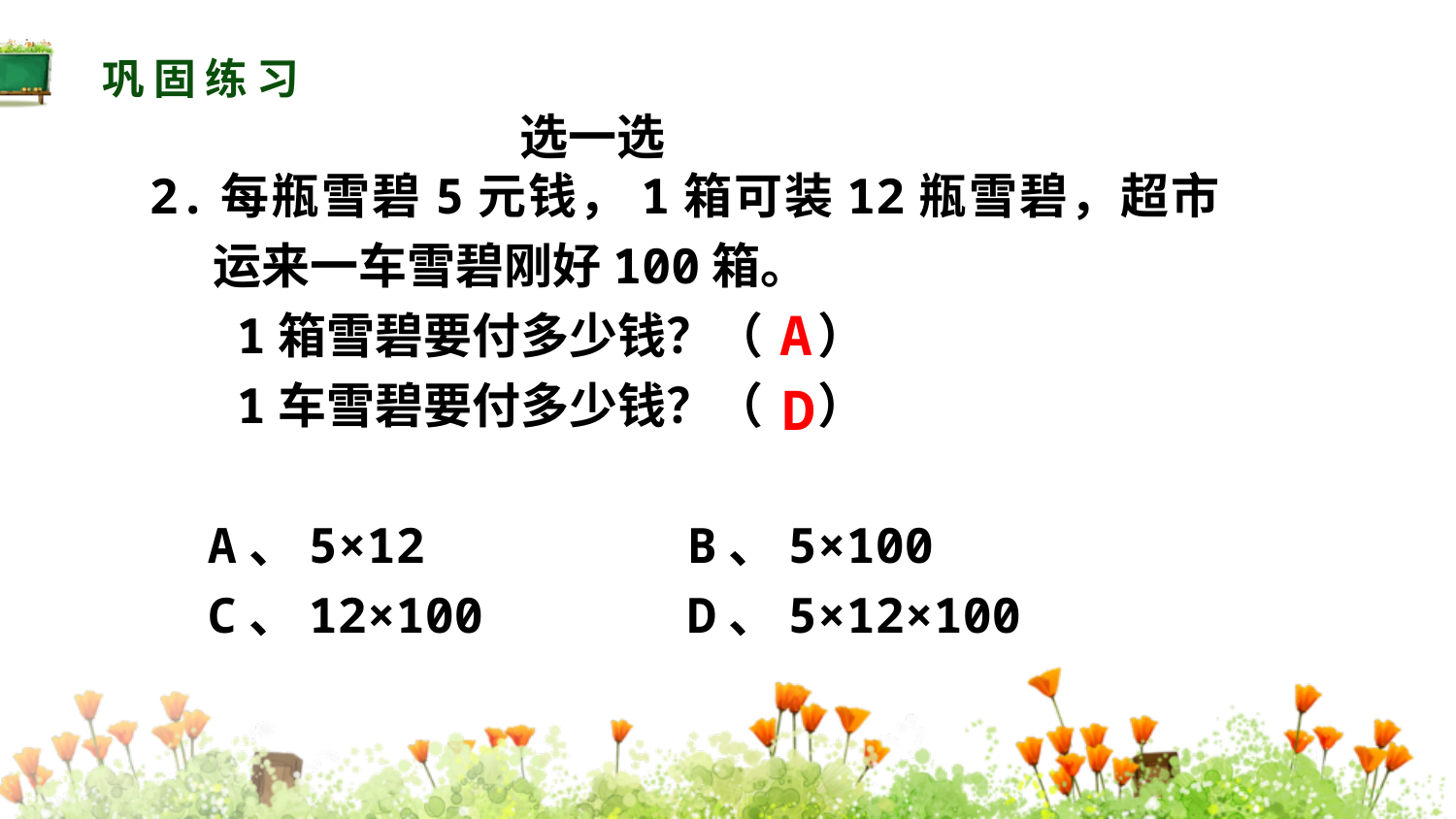

巩固练习
选一选

2.每瓶雪碧5元钱，1箱可装12瓶雪碧，超市运来一车雪碧刚好100箱。
   1箱雪碧要付多少钱？（     ）
   1车雪碧要付多少钱？（     ）

  A、5×12         B、5×100
  C、12×100       D、5×12×100
A
D